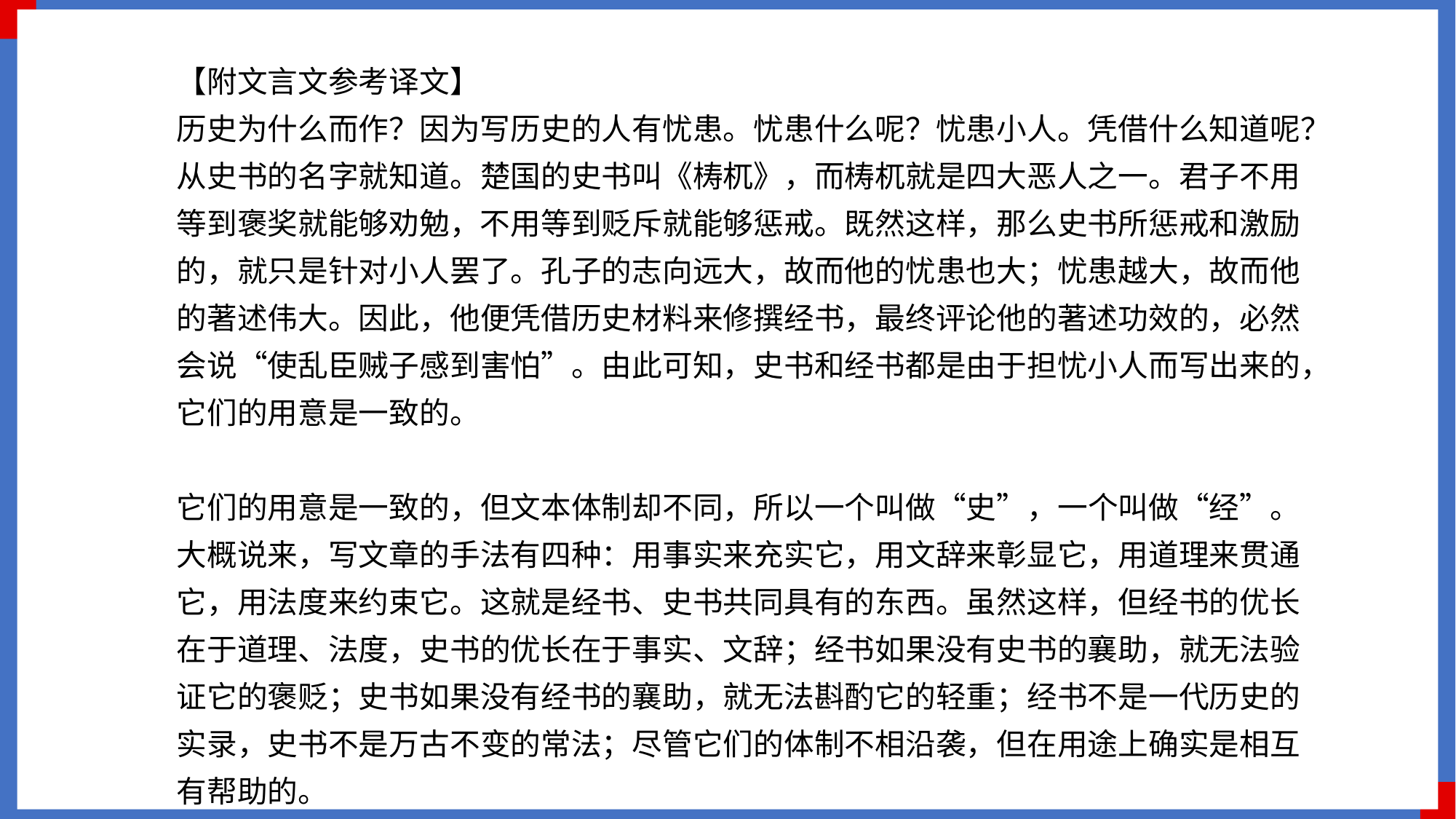

【附文言文参考译文】
历史为什么而作？因为写历史的人有忧患。忧患什么呢？忧患小人。凭借什么知道呢？从史书的名字就知道。楚国的史书叫《梼杌》，而梼杌就是四大恶人之一。君子不用等到褒奖就能够劝勉，不用等到贬斥就能够惩戒。既然这样，那么史书所惩戒和激励的，就只是针对小人罢了。孔子的志向远大，故而他的忧患也大；忧患越大，故而他的著述伟大。因此，他便凭借历史材料来修撰经书，最终评论他的著述功效的，必然会说“使乱臣贼子感到害怕”。由此可知，史书和经书都是由于担忧小人而写出来的，它们的用意是一致的。

它们的用意是一致的，但文本体制却不同，所以一个叫做“史”，一个叫做“经”。大概说来，写文章的手法有四种：用事实来充实它，用文辞来彰显它，用道理来贯通它，用法度来约束它。这就是经书、史书共同具有的东西。虽然这样，但经书的优长在于道理、法度，史书的优长在于事实、文辞；经书如果没有史书的襄助，就无法验证它的褒贬；史书如果没有经书的襄助，就无法斟酌它的轻重；经书不是一代历史的实录，史书不是万古不变的常法；尽管它们的体制不相沿袭，但在用途上确实是相互有帮助的。